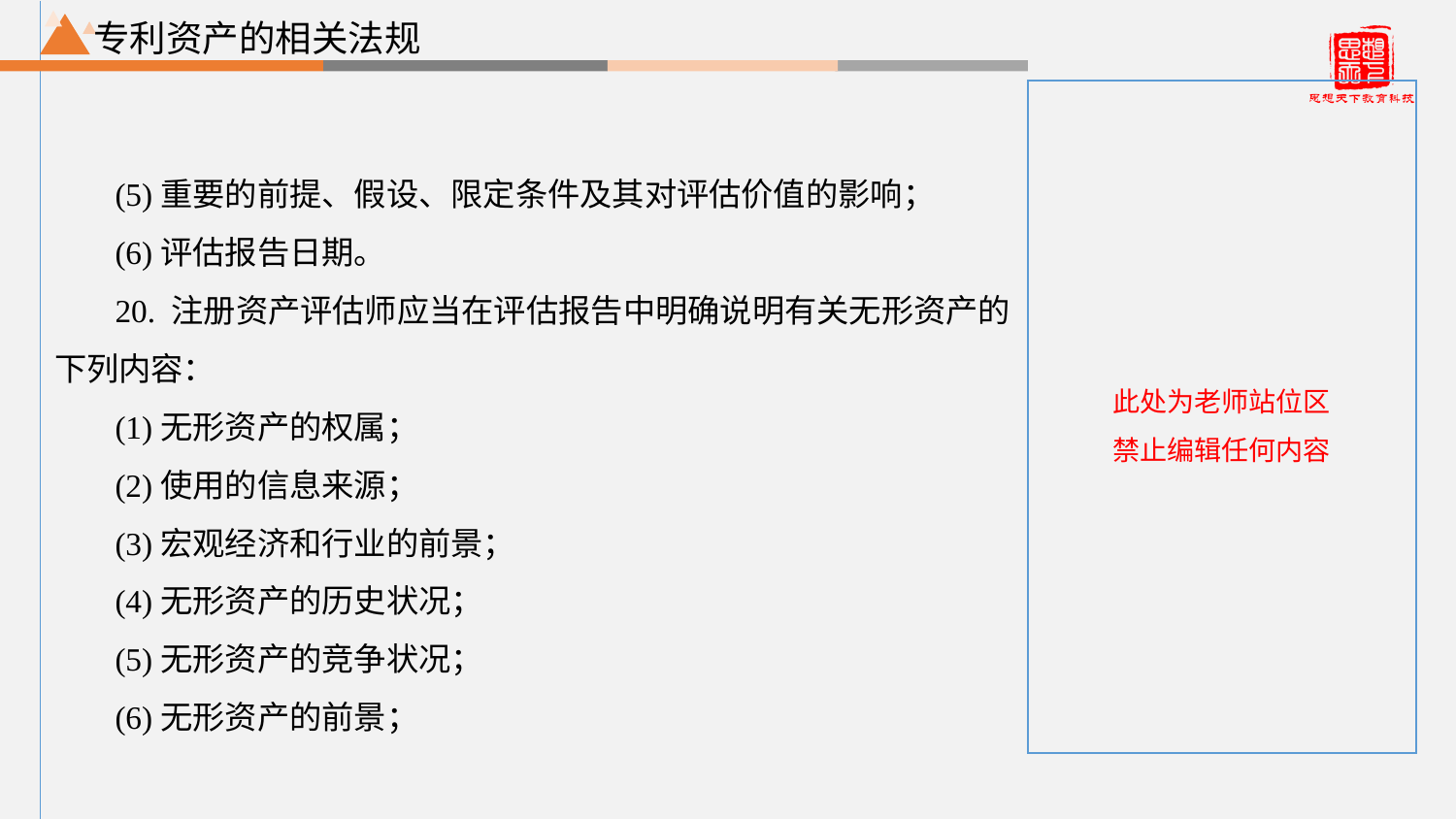

专利资产的相关法规
(5)重要的前提、假设、限定条件及其对评估价值的影响；
(6)评估报告日期。
20. 注册资产评估师应当在评估报告中明确说明有关无形资产的下列内容：
(1)无形资产的权属；
(2)使用的信息来源；
(3)宏观经济和行业的前景；
(4)无形资产的历史状况；
(5)无形资产的竞争状况；
(6)无形资产的前景；
53